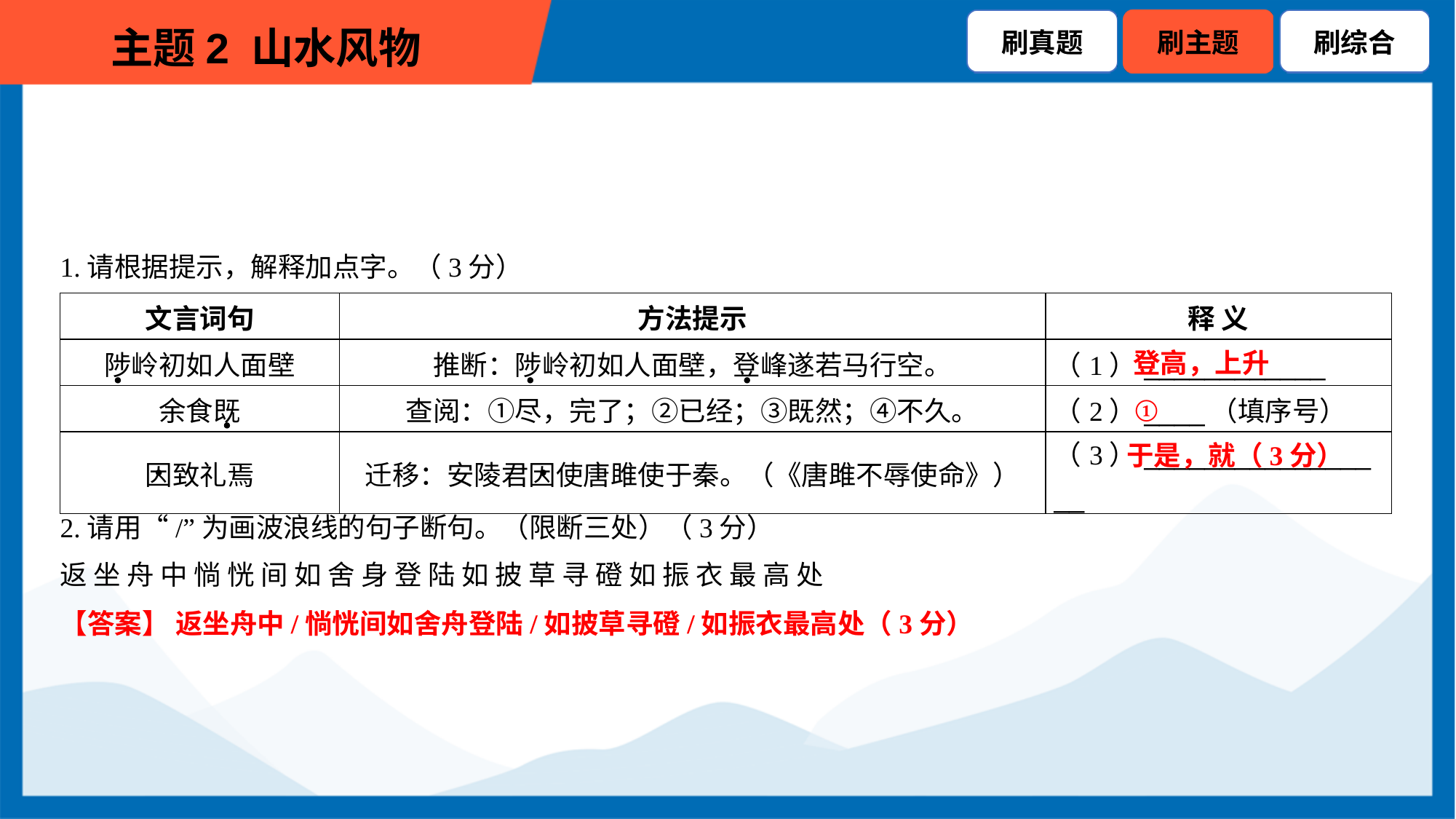

1.请根据提示，解释加点字。（3分）
| 文言词句 | 方法提示 | 释 义 |
| --- | --- | --- |
| 陟岭初如人面壁 | 推断：陟岭初如人面壁，登峰遂若马行空。 | （1）\_\_\_\_\_\_\_\_\_\_\_\_ |
| 余食既 | 查阅：①尽，完了；②已经；③既然；④不久。 | （2）\_\_\_\_（填序号） |
| 因致礼焉 | 迁移：安陵君因使唐雎使于秦。（《唐雎不辱使命》） | （3）\_\_\_\_\_\_\_\_\_\_\_\_\_\_\_\_\_ |
登高，上升

①

于是，就（3分）

2.请用“/”为画波浪线的句子断句。（限断三处）（3分）
返 坐 舟 中 惝 恍 间 如 舍 身 登 陆 如 披 草 寻 磴 如 振 衣 最 高 处
【答案】 返坐舟中/惝恍间如舍舟登陆/如披草寻磴/如振衣最高处（3分）